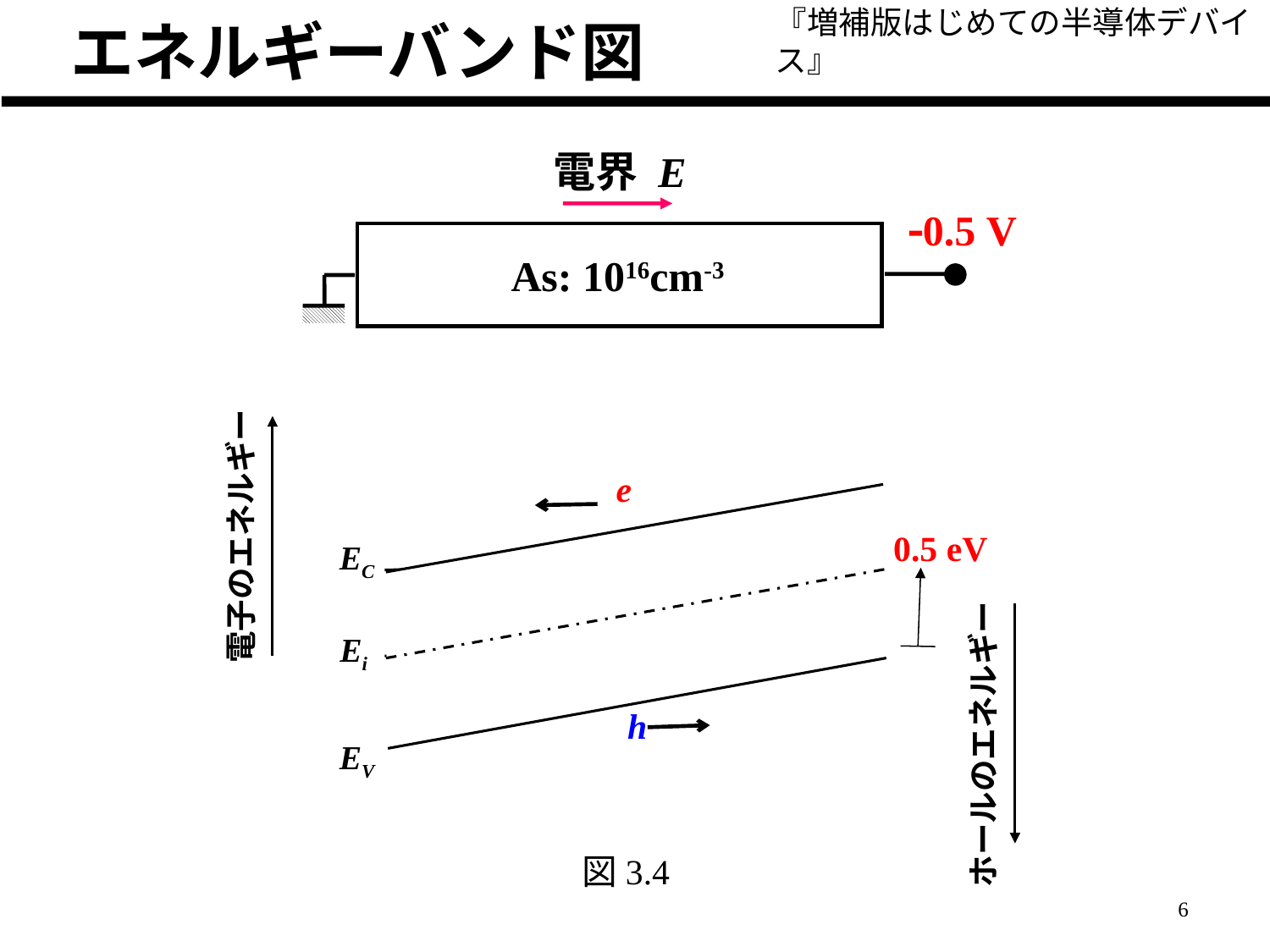

エネルギーバンド図
『増補版はじめての半導体デバイス』
電界 E
−0.5 V
0 V

As: 1016cm-3

e

電子のエネルギー
0.5 eV
EC

Ei
h
ホールのエネルギー
EV

図3.4